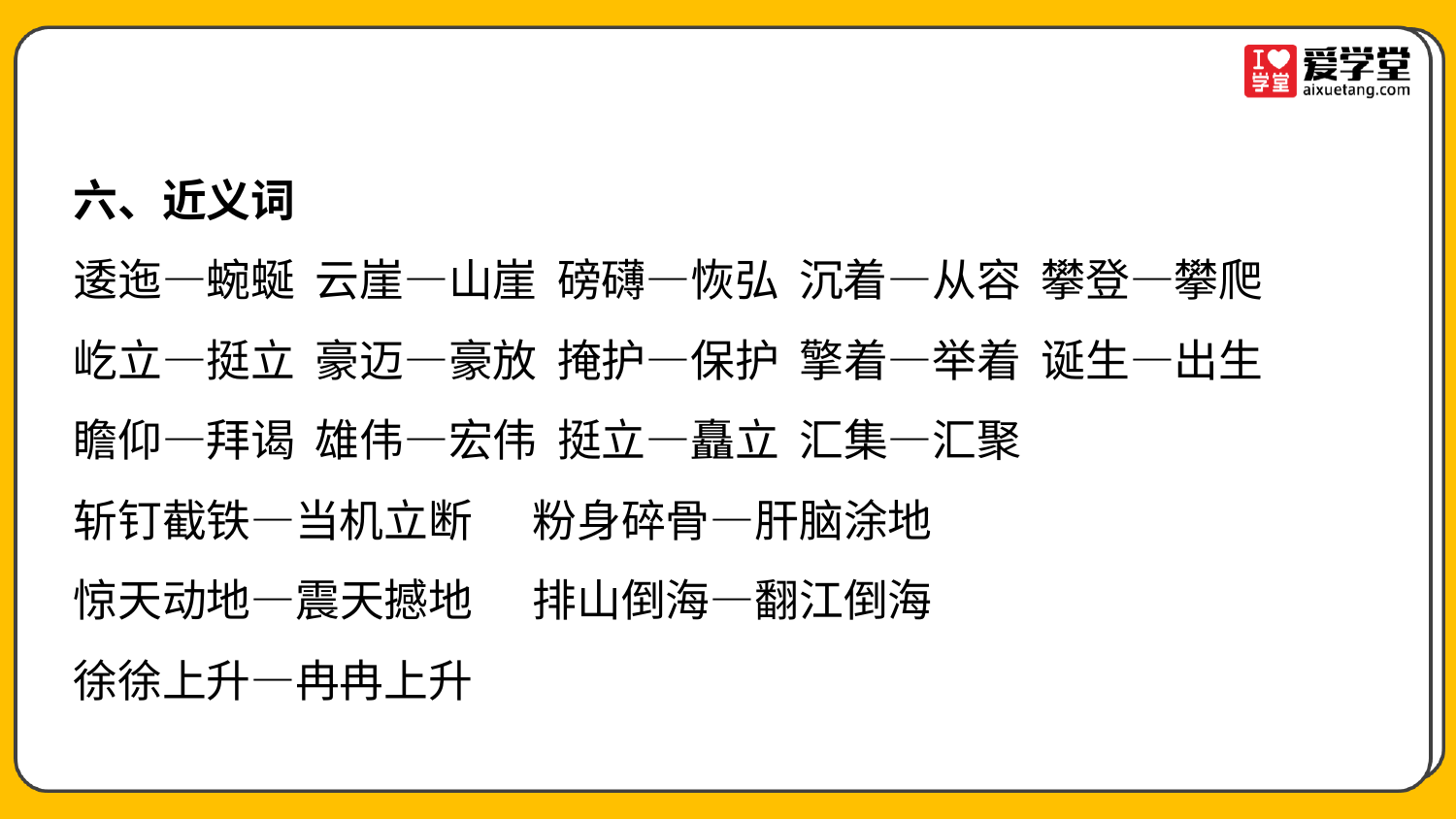

六、近义词
逶迤—蜿蜒  云崖—山崖  磅礴—恢弘  沉着—从容  攀登—攀爬
屹立—挺立  豪迈—豪放  掩护—保护  擎着—举着  诞生—出生
瞻仰—拜谒  雄伟—宏伟  挺立—矗立  汇集—汇聚
斩钉截铁—当机立断      粉身碎骨—肝脑涂地
惊天动地—震天撼地      排山倒海—翻江倒海
徐徐上升—冉冉上升